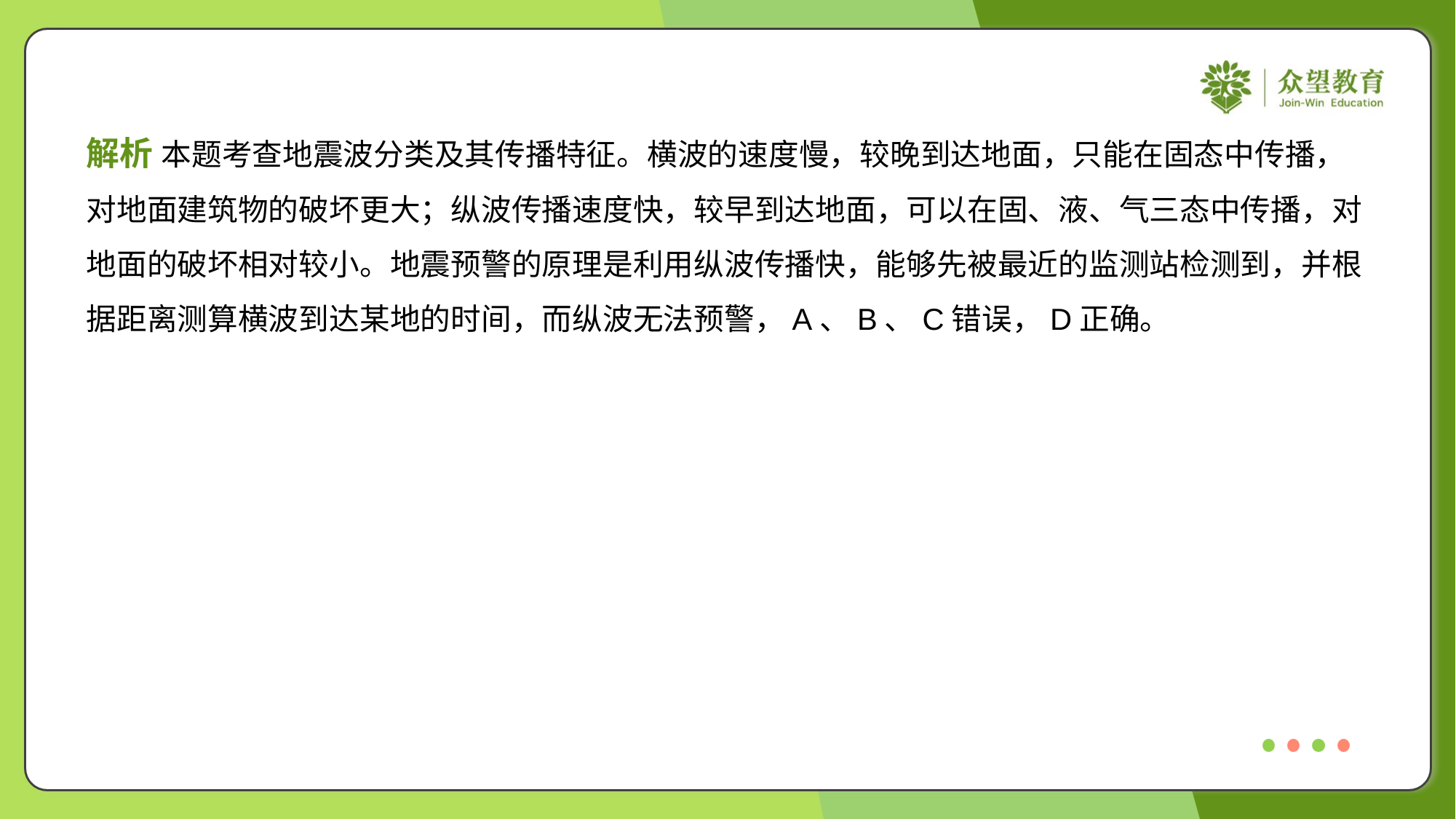

解析 本题考查地震波分类及其传播特征。横波的速度慢，较晚到达地面，只能在固态中传播，
对地面建筑物的破坏更大；纵波传播速度快，较早到达地面，可以在固、液、气三态中传播，对
地面的破坏相对较小。地震预警的原理是利用纵波传播快，能够先被最近的监测站检测到，并根
据距离测算横波到达某地的时间，而纵波无法预警，A、B、C错误，D正确。